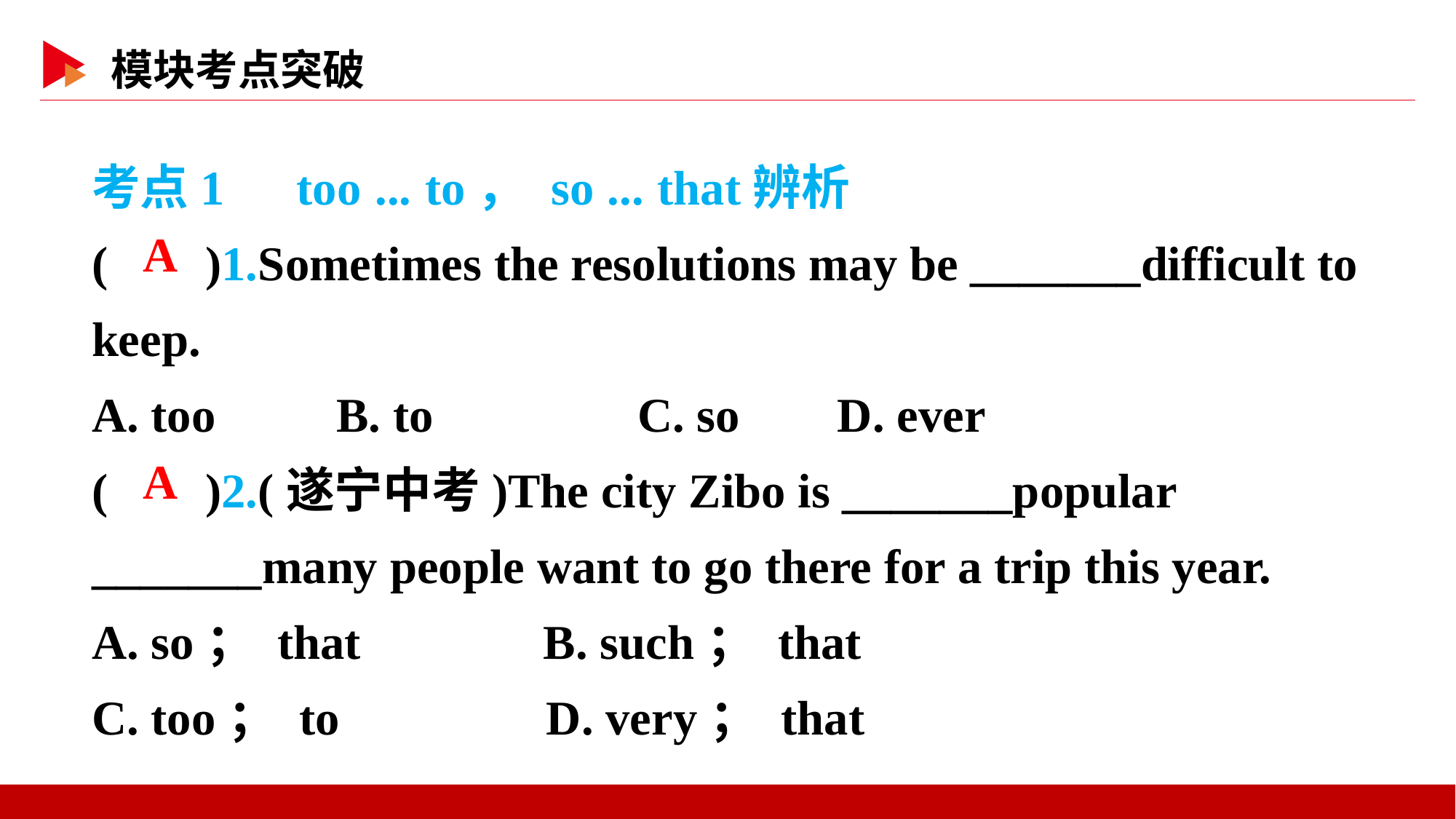

考点1　too ... to， so ... that辨析
(        )1.Sometimes the resolutions may be _______difficult to keep.
A. too　　B. to		C. so        D. ever
(        )2.(遂宁中考)The city Zibo is _______popular _______many people want to go there for a trip this year.
A. so； that               B. such； that
C. too； to                 D. very； that
   A
   A